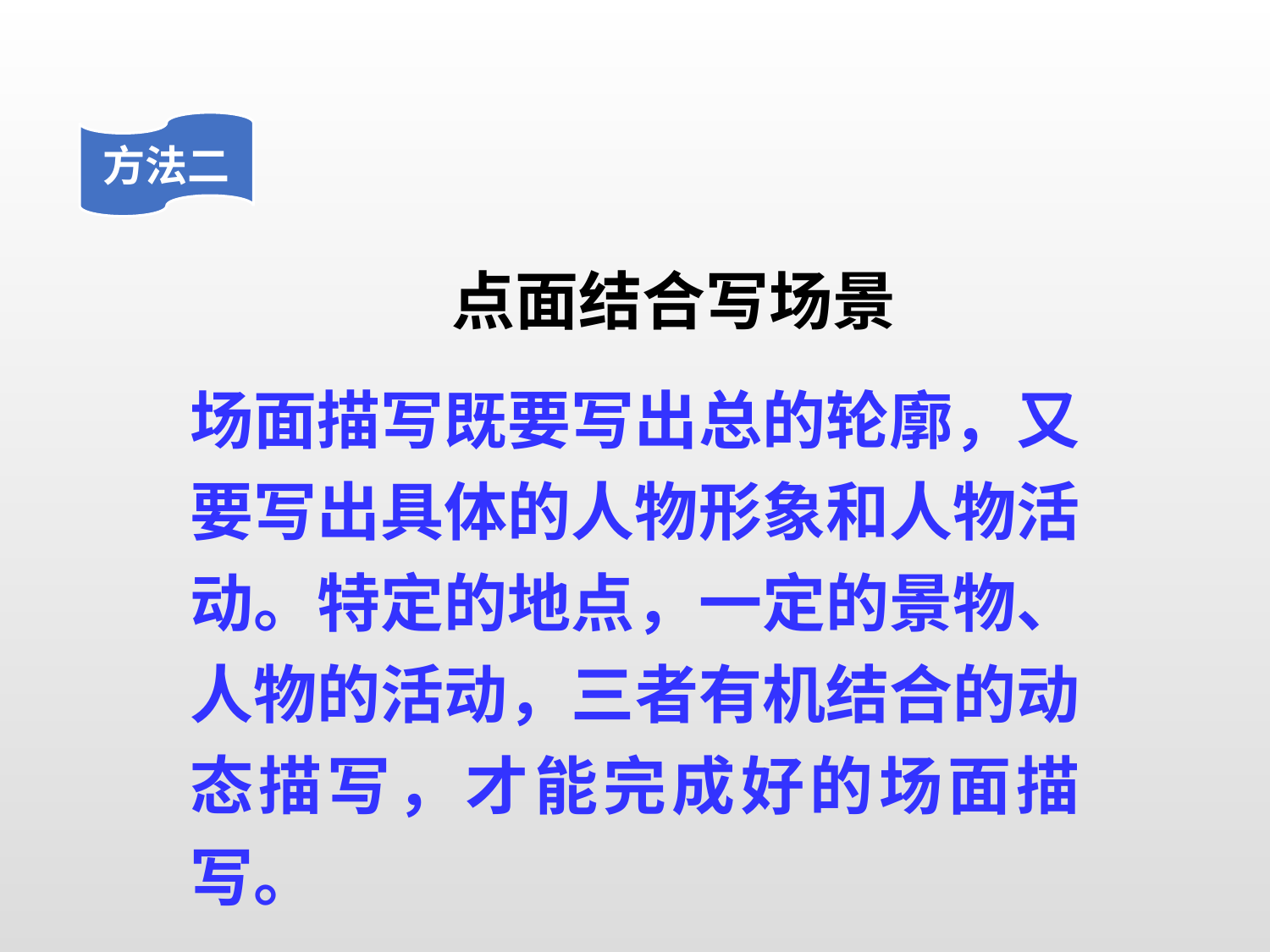

方法二
点面结合写场景
场面描写既要写出总的轮廓，又要写出具体的人物形象和人物活动。特定的地点，一定的景物、人物的活动，三者有机结合的动态描写，才能完成好的场面描写。